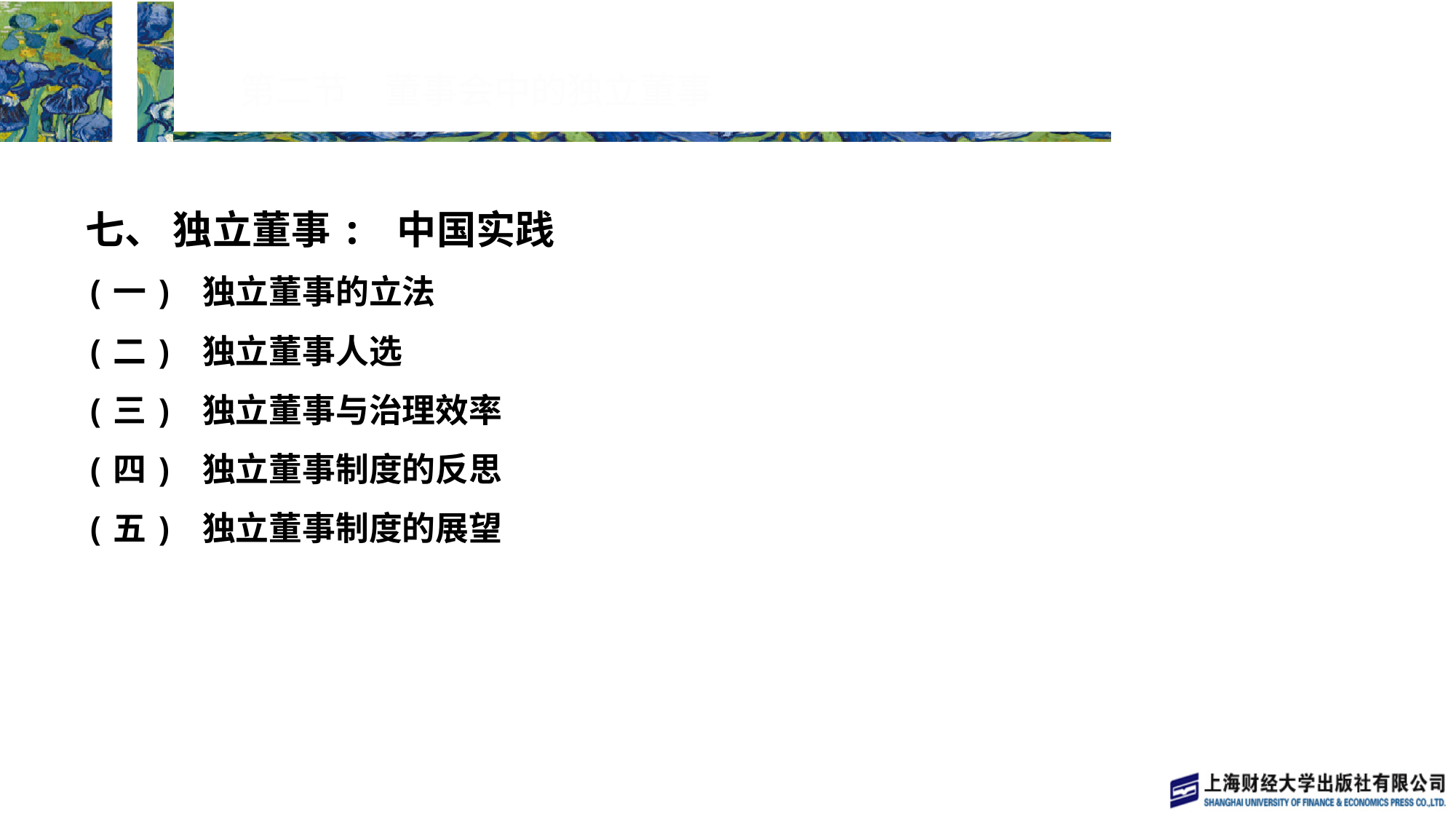

# 第二节　董事会中的独立董事
七、 独立董事: 中国实践
(一) 独立董事的立法
(二) 独立董事人选
(三) 独立董事与治理效率
(四) 独立董事制度的反思
(五) 独立董事制度的展望